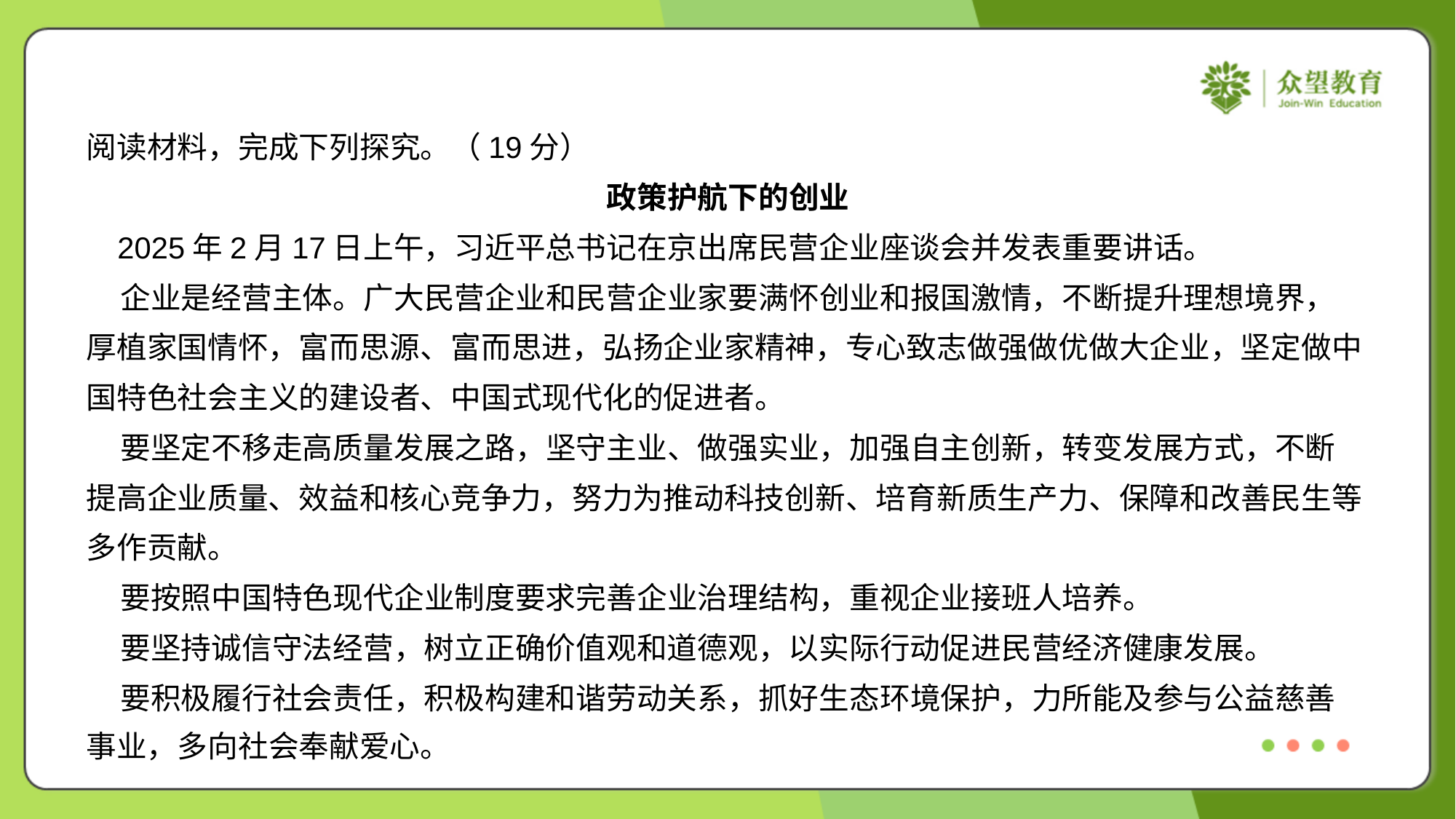

阅读材料，完成下列探究。（19分）
政策护航下的创业
    2025年2月17日上午，习近平总书记在京出席民营企业座谈会并发表重要讲话。
    企业是经营主体。广大民营企业和民营企业家要满怀创业和报国激情，不断提升理想境界，
厚植家国情怀，富而思源、富而思进，弘扬企业家精神，专心致志做强做优做大企业，坚定做中
国特色社会主义的建设者、中国式现代化的促进者。
    要坚定不移走高质量发展之路，坚守主业、做强实业，加强自主创新，转变发展方式，不断
提高企业质量、效益和核心竞争力，努力为推动科技创新、培育新质生产力、保障和改善民生等
多作贡献。
    要按照中国特色现代企业制度要求完善企业治理结构，重视企业接班人培养。
    要坚持诚信守法经营，树立正确价值观和道德观，以实际行动促进民营经济健康发展。
    要积极履行社会责任，积极构建和谐劳动关系，抓好生态环境保护，力所能及参与公益慈善
事业，多向社会奉献爱心。